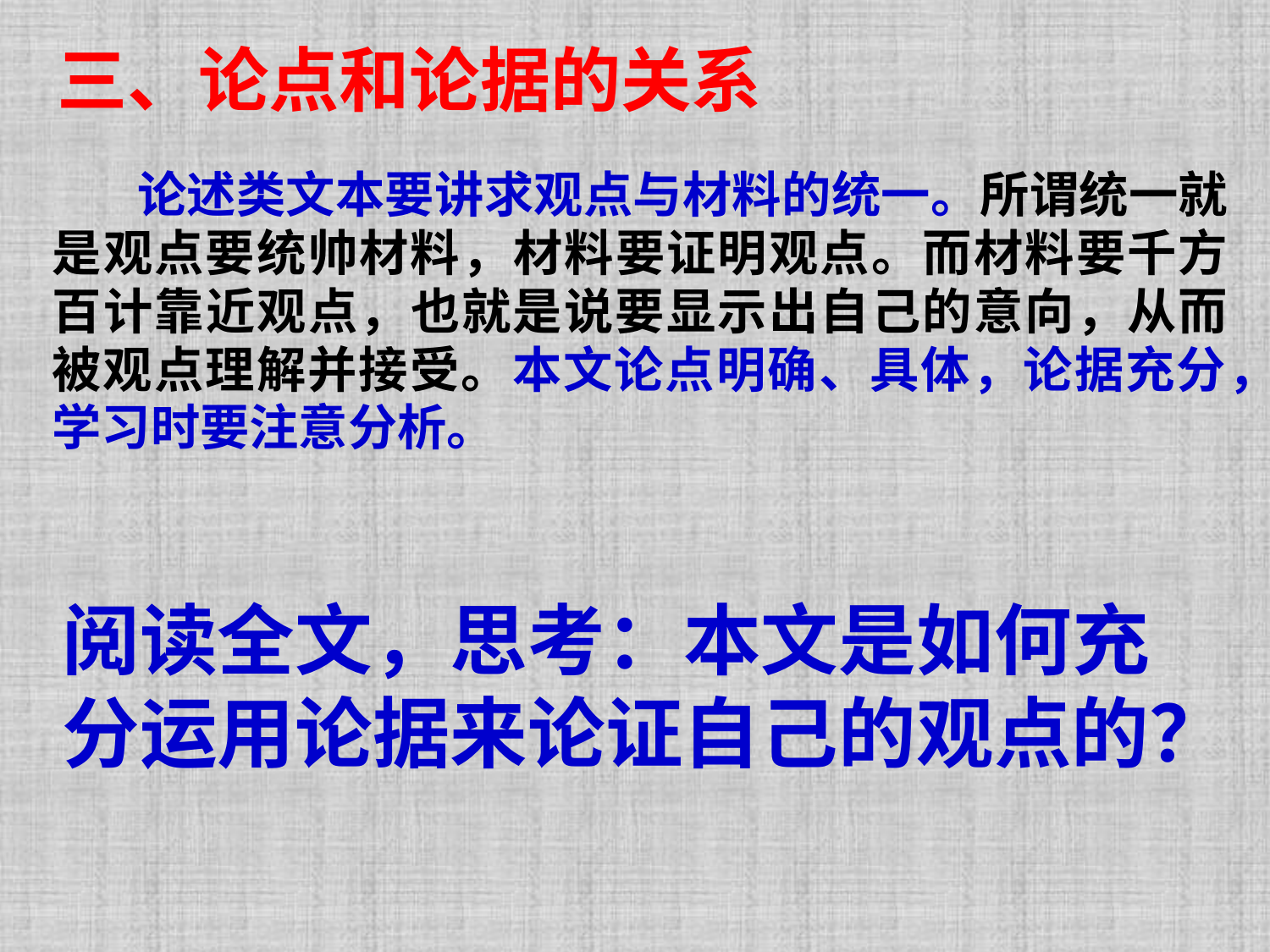

三、论点和论据的关系
论述类文本要讲求观点与材料的统一。所谓统一就是观点要统帅材料，材料要证明观点。而材料要千方百计靠近观点，也就是说要显示出自己的意向，从而被观点理解并接受。本文论点明确、具体，论据充分，学习时要注意分析。
阅读全文，思考：本文是如何充分运用论据来论证自己的观点的？